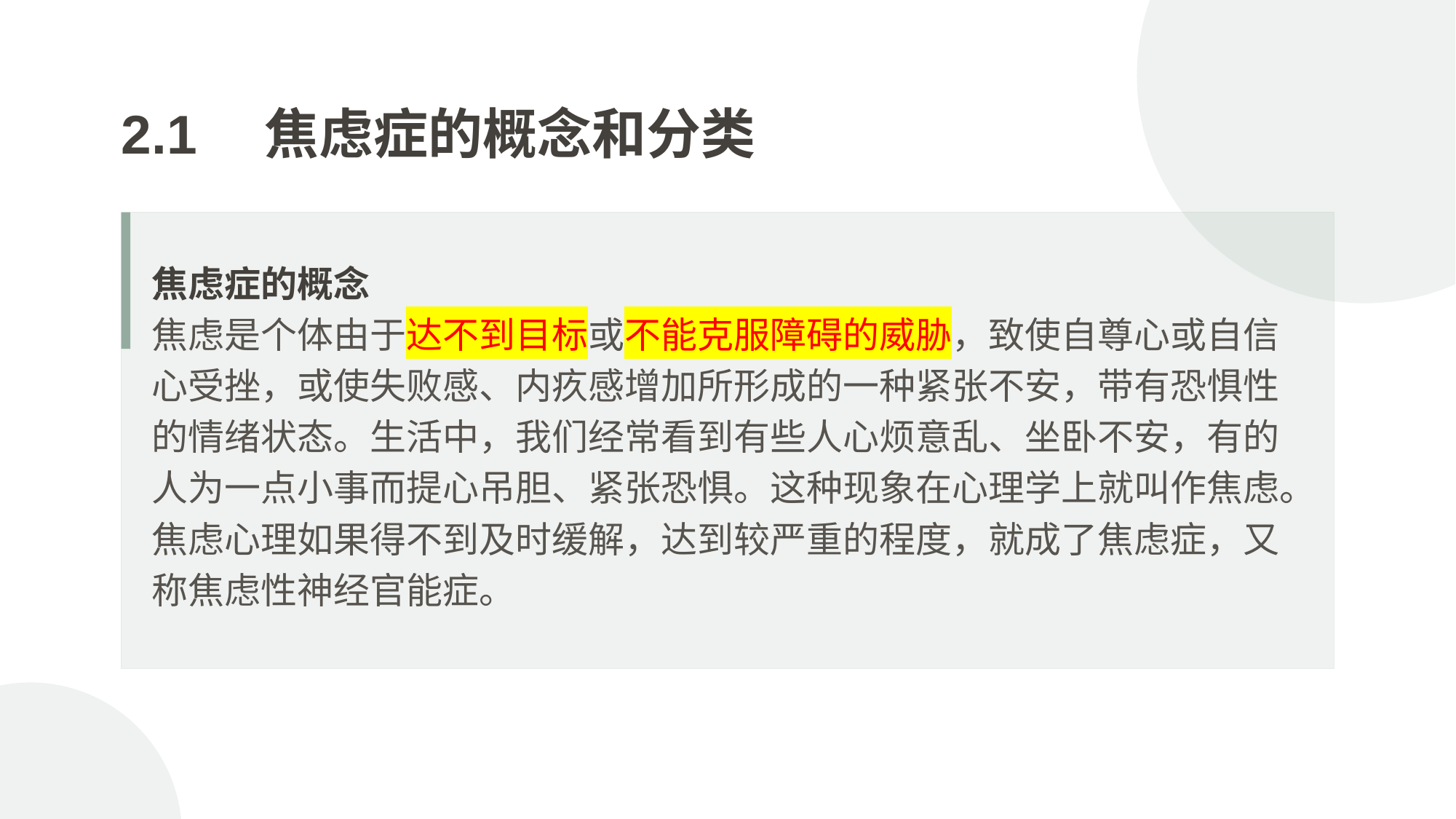

2.1　焦虑症的概念和分类

焦虑症的概念
焦虑是个体由于达不到目标或不能克服障碍的威胁，致使自尊心或自信心受挫，或使失败感、内疚感增加所形成的一种紧张不安，带有恐惧性的情绪状态。生活中，我们经常看到有些人心烦意乱、坐卧不安，有的人为一点小事而提心吊胆、紧张恐惧。这种现象在心理学上就叫作焦虑。焦虑心理如果得不到及时缓解，达到较严重的程度，就成了焦虑症，又称焦虑性神经官能症。